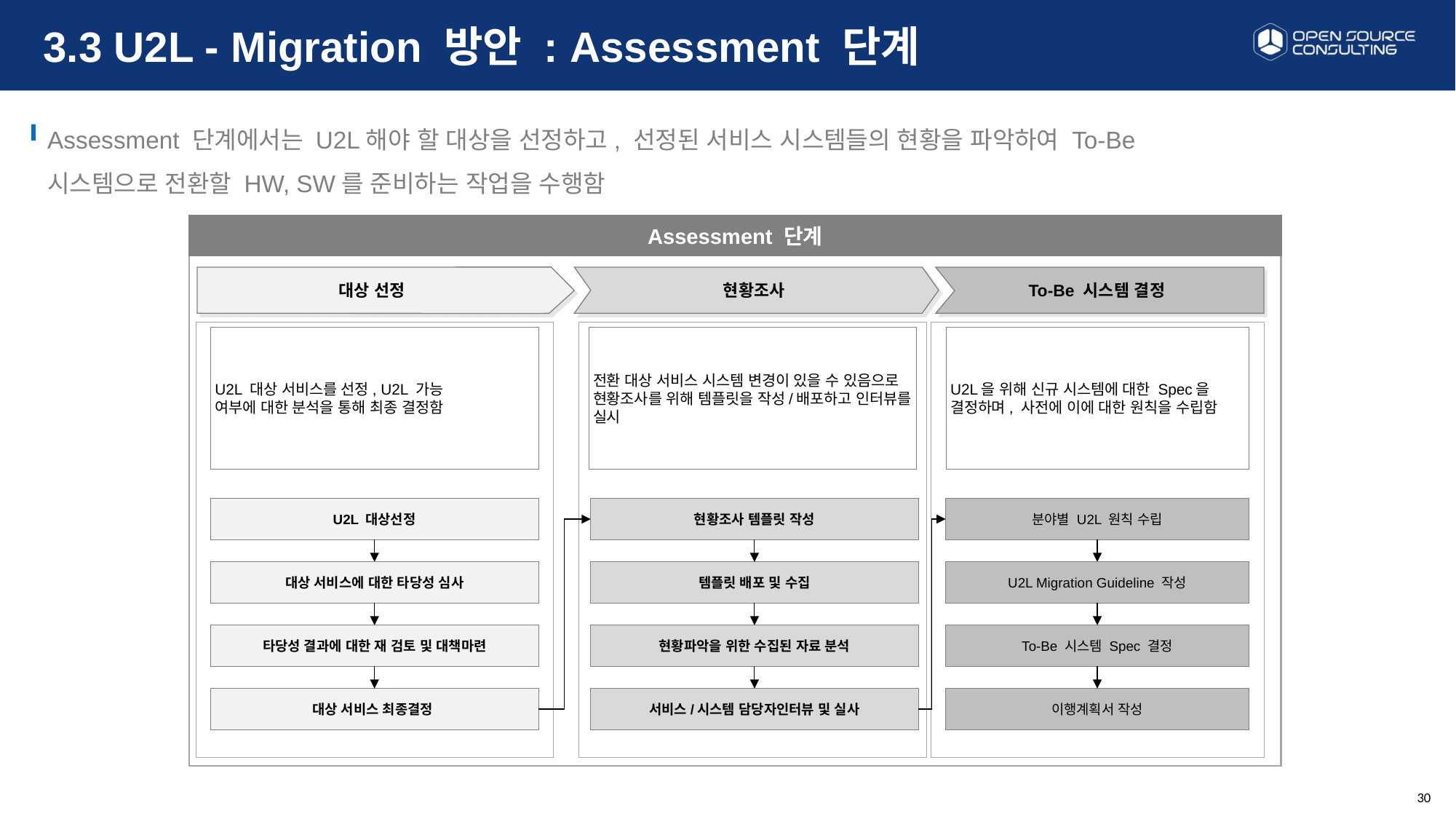

# 3.3 U2L - Migration 방안 : Assessment 단계

Assessment 단계에서는 U2L해야 할 대상을 선정하고, 선정된 서비스 시스템들의 현황을 파악하여 To-Be 시스템으로 전환할 HW, SW를 준비하는 작업을 수행함

Assessment 단계

현황조사
To-Be 시스템 결정
대상 선정

U2L 대상 서비스를 선정, U2L 가능
여부에 대한 분석을 통해 최종 결정함
전환 대상 서비스 시스템 변경이 있을 수 있음으로 현황조사를 위해 템플릿을 작성/배포하고 인터뷰를 실시
U2L을 위해 신규 시스템에 대한 Spec을 결정하며, 사전에 이에 대한 원칙을 수립함
U2L 대상선정
현황조사 템플릿 작성
분야별 U2L 원칙 수립
대상 서비스에 대한 타당성 심사
템플릿 배포 및 수집
U2L Migration Guideline 작성
타당성 결과에 대한 재 검토 및 대책마련
현황파악을 위한 수집된 자료 분석
To-Be 시스템 Spec 결정
대상 서비스 최종결정
서비스/시스템 담당자인터뷰 및 실사
이행계획서 작성